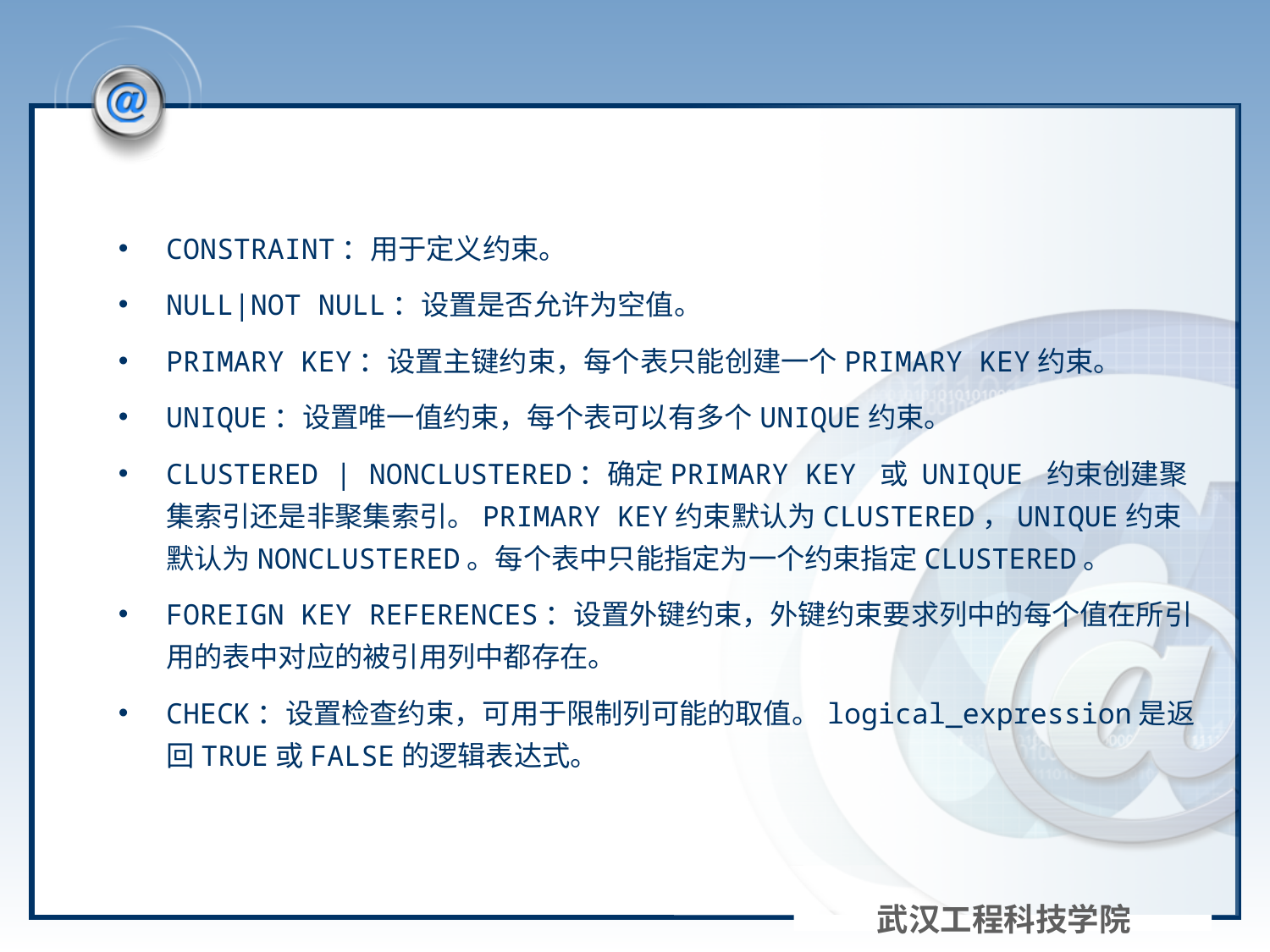

#
CONSTRAINT：用于定义约束。
NULL|NOT NULL：设置是否允许为空值。
PRIMARY KEY：设置主键约束，每个表只能创建一个PRIMARY KEY约束。
UNIQUE：设置唯一值约束，每个表可以有多个UNIQUE约束。
CLUSTERED | NONCLUSTERED：确定PRIMARY KEY 或 UNIQUE 约束创建聚集索引还是非聚集索引。PRIMARY KEY约束默认为CLUSTERED，UNIQUE约束默认为NONCLUSTERED。每个表中只能指定为一个约束指定CLUSTERED。
FOREIGN KEY REFERENCES：设置外键约束，外键约束要求列中的每个值在所引用的表中对应的被引用列中都存在。
CHECK：设置检查约束，可用于限制列可能的取值。logical_expression是返回TRUE或FALSE的逻辑表达式。
武汉工程科技学院